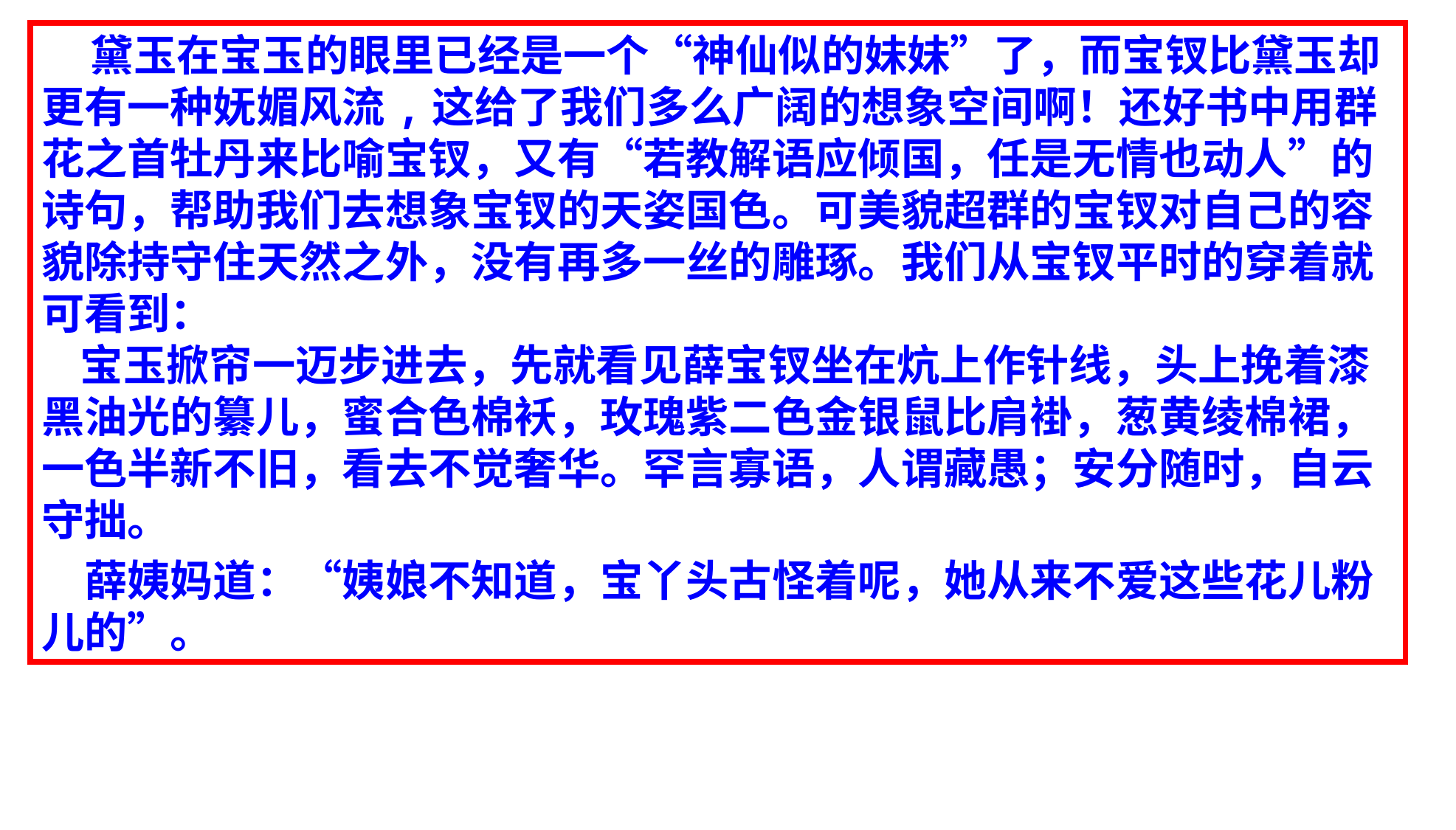

黛玉在宝玉的眼里已经是一个“神仙似的妹妹”了，而宝钗比黛玉却更有一种妩媚风流,这给了我们多么广阔的想象空间啊！还好书中用群花之首牡丹来比喻宝钗，又有“若教解语应倾国，任是无情也动人”的诗句，帮助我们去想象宝钗的天姿国色。可美貌超群的宝钗对自己的容貌除持守住天然之外，没有再多一丝的雕琢。我们从宝钗平时的穿着就可看到：  
    宝玉掀帘一迈步进去，先就看见薛宝钗坐在炕上作针线，头上挽着漆黑油光的纂儿，蜜合色棉袄，玫瑰紫二色金银鼠比肩褂，葱黄绫棉裙，一色半新不旧，看去不觉奢华。罕言寡语，人谓藏愚；安分随时，自云守拙。
　薛姨妈道：“姨娘不知道，宝丫头古怪着呢，她从来不爱这些花儿粉儿的”。